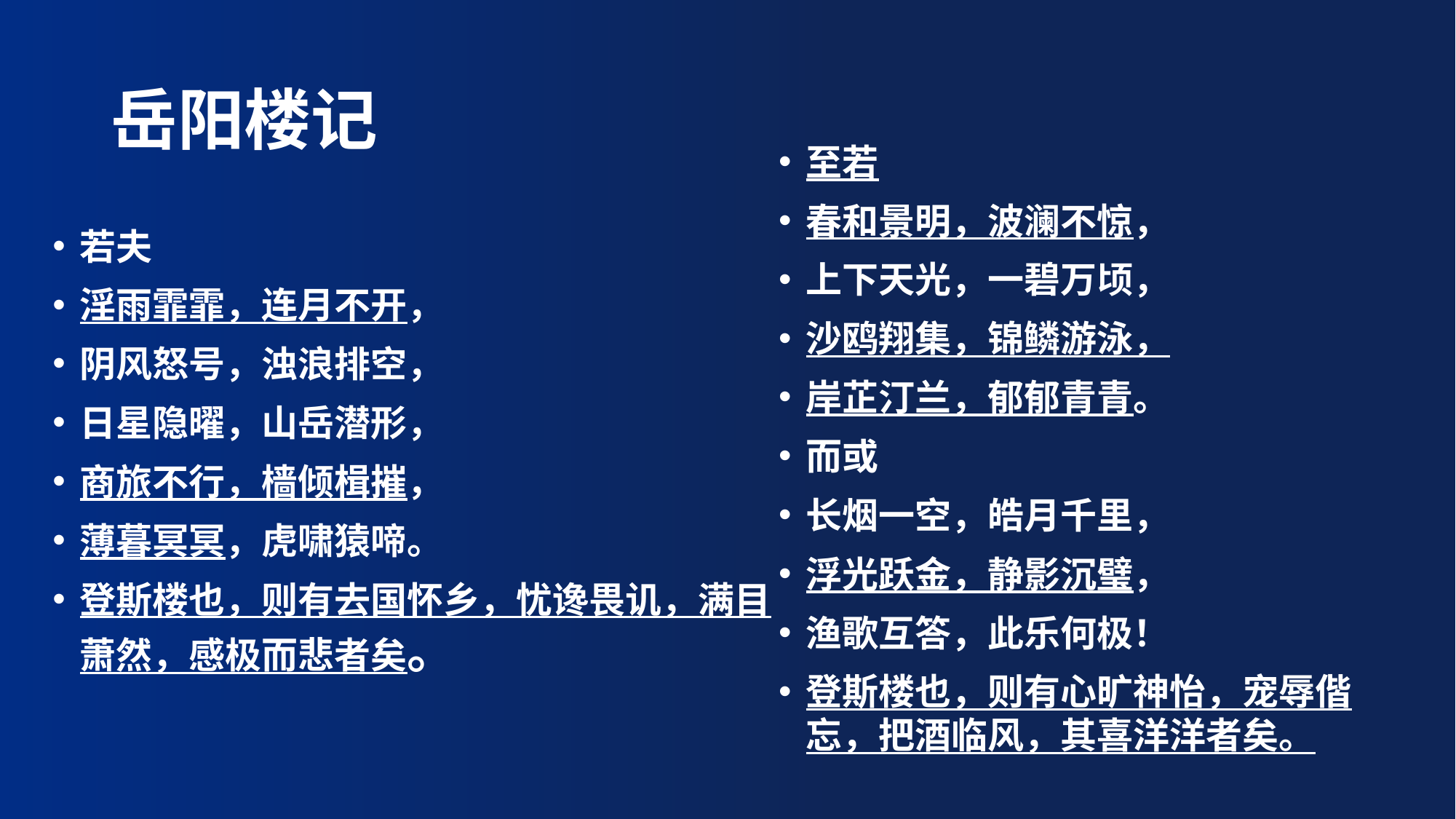

# 岳阳楼记
至若
春和景明，波澜不惊，
上下天光，一碧万顷，
沙鸥翔集，锦鳞游泳，
岸芷汀兰，郁郁青青。
而或
长烟一空，皓月千里，
浮光跃金，静影沉璧，
渔歌互答，此乐何极！
登斯楼也，则有心旷神怡，宠辱偕忘，把酒临风，其喜洋洋者矣。
若夫
淫雨霏霏，连月不开，
阴风怒号，浊浪排空，
日星隐曜，山岳潜形，
商旅不行，樯倾楫摧，
薄暮冥冥，虎啸猿啼。
登斯楼也，则有去国怀乡，忧谗畏讥，满目萧然，感极而悲者矣。